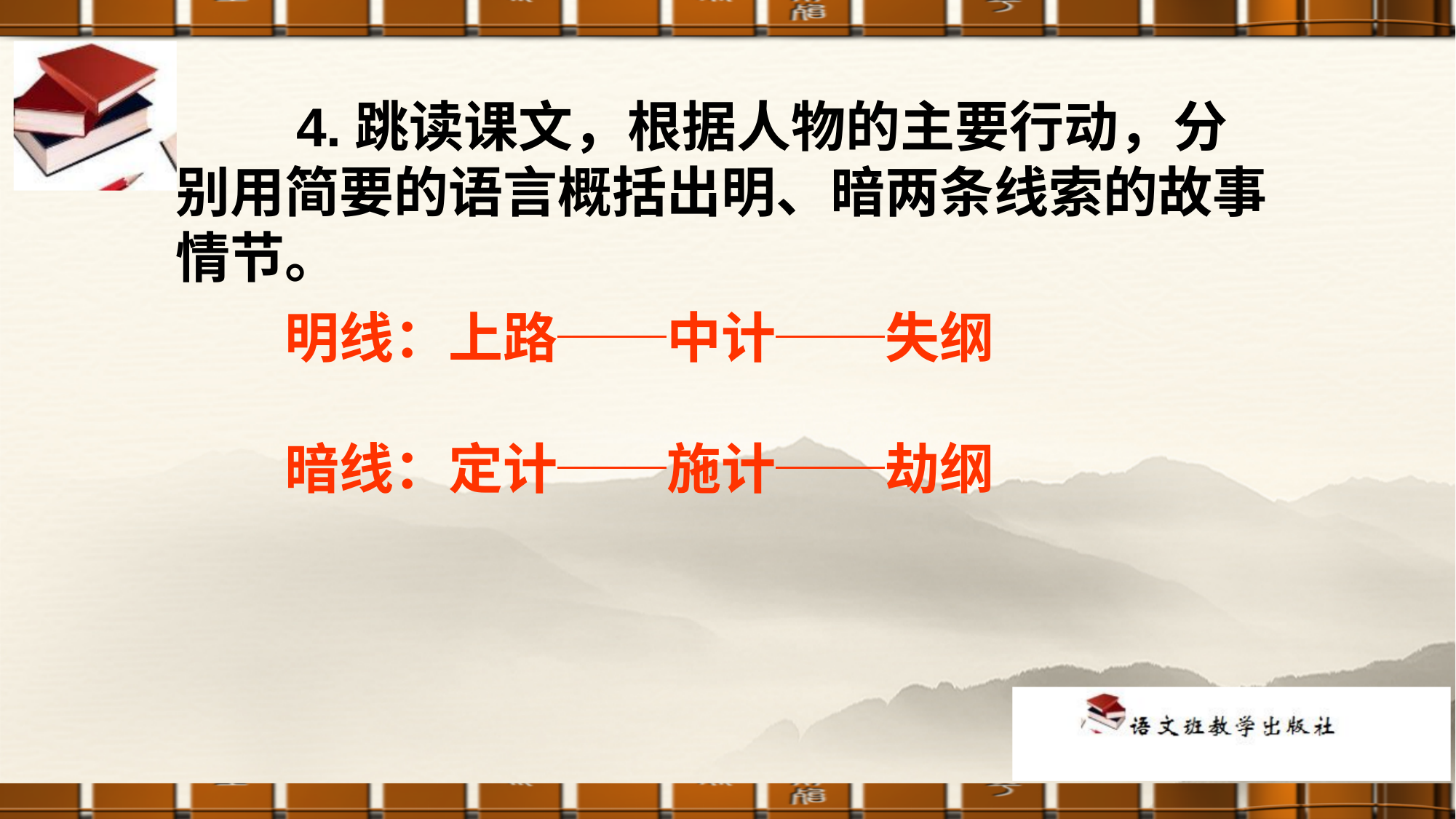

4.跳读课文，根据人物的主要行动，分别用简要的语言概括出明、暗两条线索的故事情节。
明线：上路──中计──失纲

暗线：定计──施计──劫纲